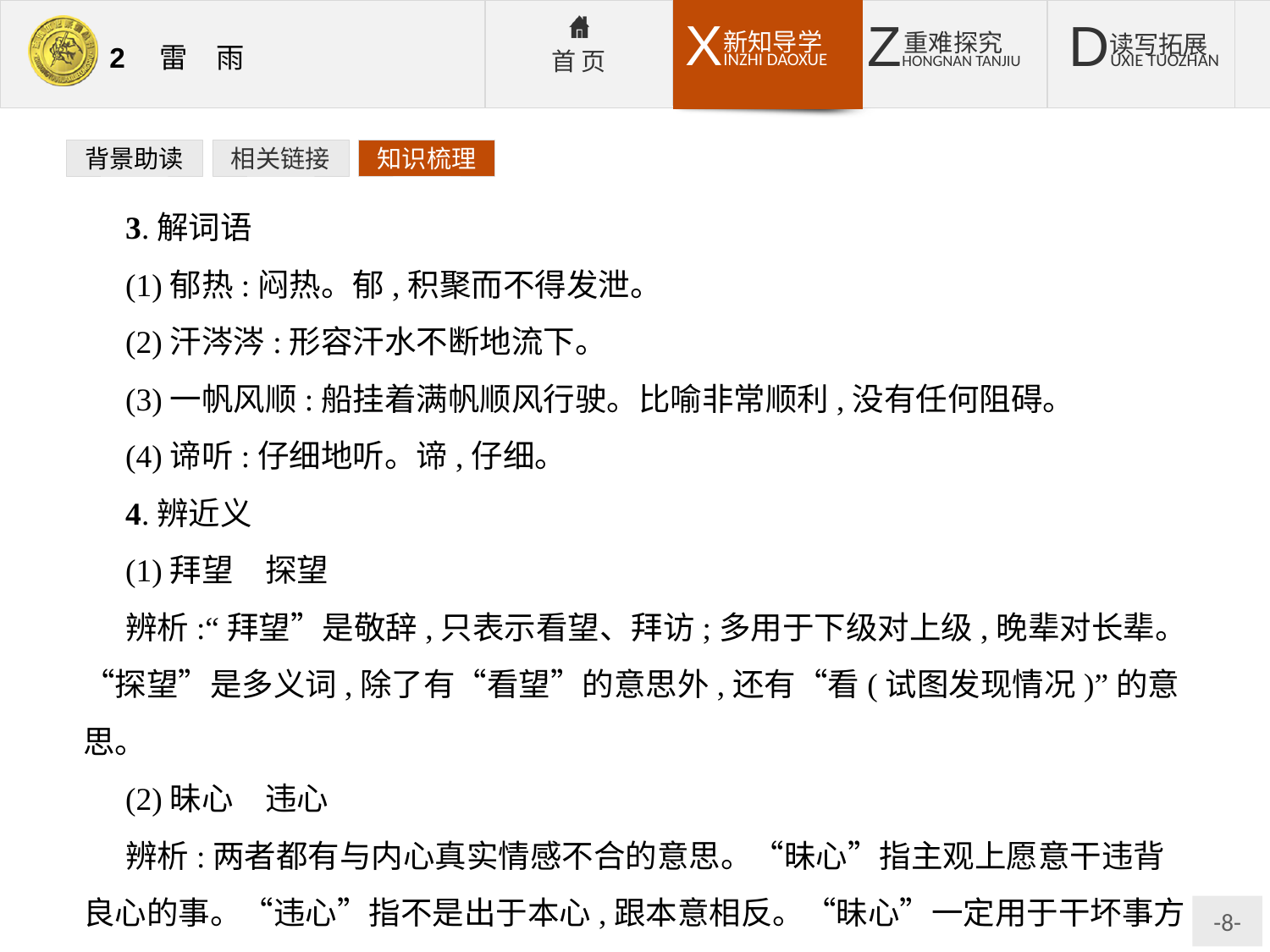

背景助读
相关链接
知识梳理
3.解词语
(1)郁热:闷热。郁,积聚而不得发泄。
(2)汗涔涔:形容汗水不断地流下。
(3)一帆风顺:船挂着满帆顺风行驶。比喻非常顺利,没有任何阻碍。
(4)谛听:仔细地听。谛,仔细。
4.辨近义
(1)拜望　探望
辨析:“拜望”是敬辞,只表示看望、拜访;多用于下级对上级,晚辈对长辈。“探望”是多义词,除了有“看望”的意思外,还有“看(试图发现情况)”的意思。
(2)昧心　违心
辨析:两者都有与内心真实情感不合的意思。“昧心”指主观上愿意干违背良心的事。“违心”指不是出于本心,跟本意相反。“昧心”一定用于干坏事方面,“违心”不一定用于干坏事。